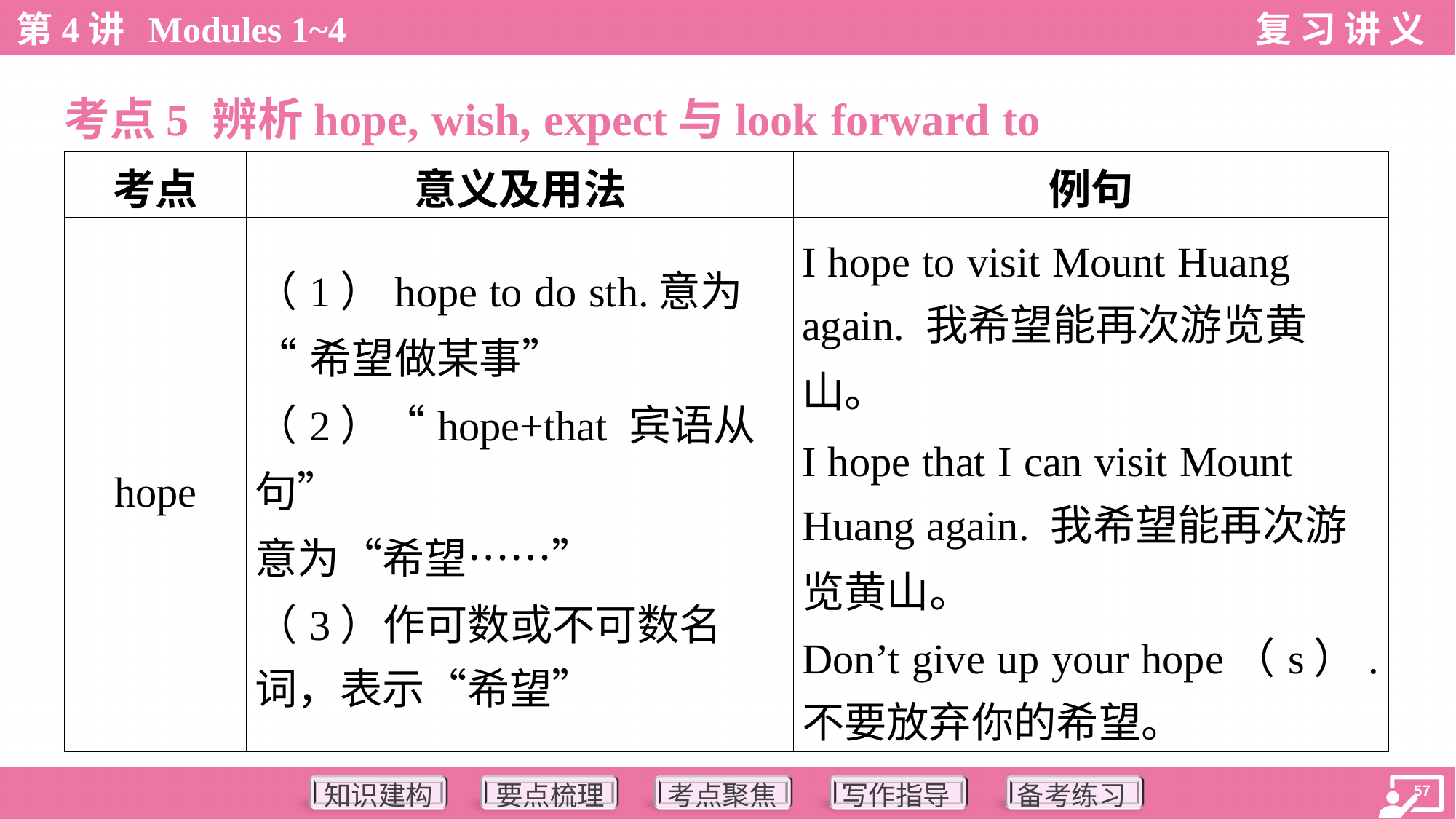

考点5 辨析hope, wish, expect与look forward to
| 考点 | 意义及用法 | 例句 |
| --- | --- | --- |
| hope | （1）hope to do sth.意为 “希望做某事” （2）“hope+that 宾语从句” 意为“希望……” （3）作可数或不可数名 词，表示“希望” | I hope to visit Mount Huang again. 我希望能再次游览黄 山。 I hope that I can visit Mount Huang again. 我希望能再次游 览黄山。 Don’t give up your hope（s）. 不要放弃你的希望。 |